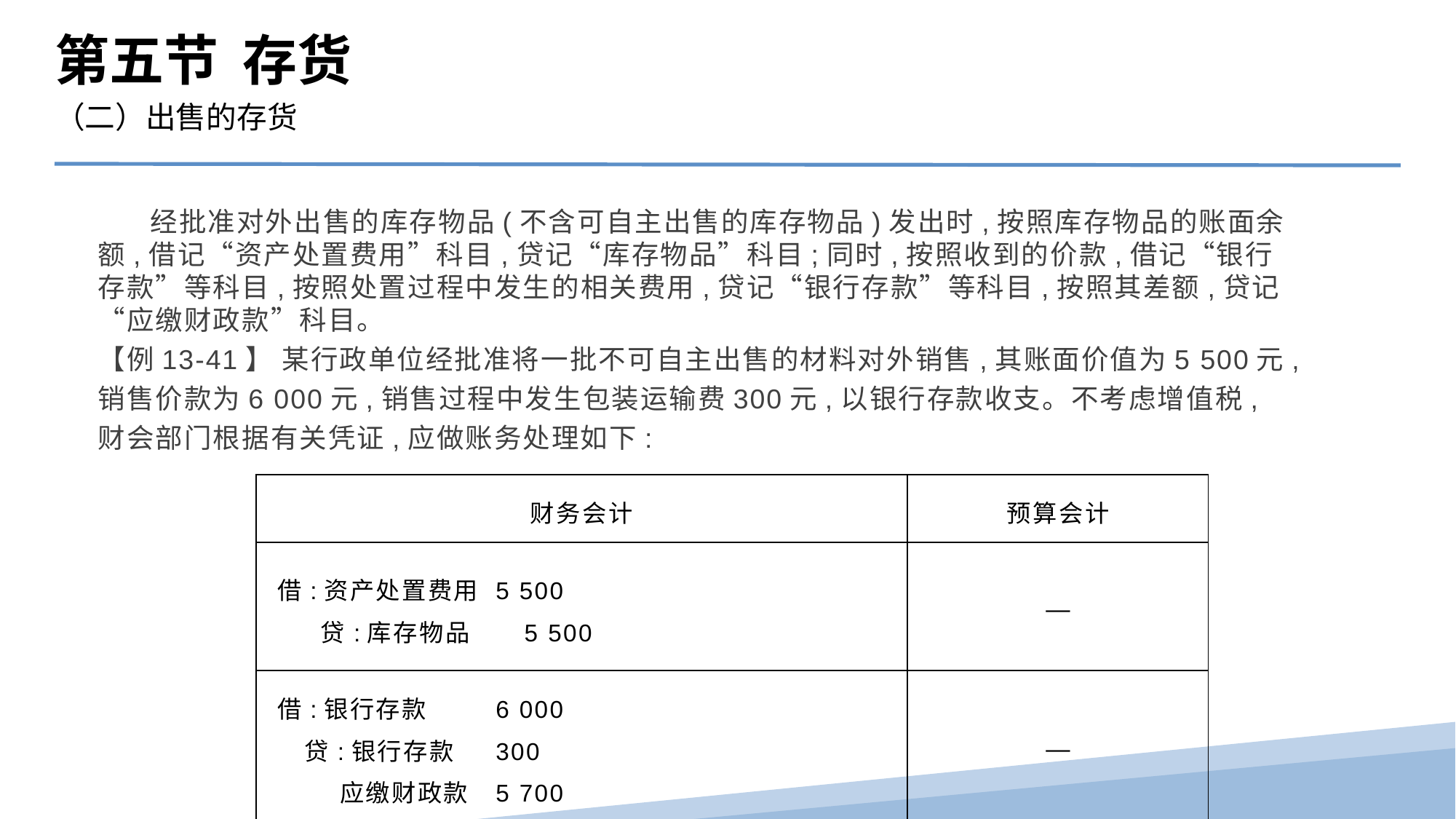

第五节  存货
（二）出售的存货
      经批准对外出售的库存物品(不含可自主出售的库存物品)发出时,按照库存物品的账面余额,借记“资产处置费用”科目,贷记“库存物品”科目;同时,按照收到的价款,借记“银行存款”等科目,按照处置过程中发生的相关费用,贷记“银行存款”等科目,按照其差额,贷记“应缴财政款”科目。
【例13-41】 某行政单位经批准将一批不可自主出售的材料对外销售,其账面价值为5 500元,销售价款为6 000元,销售过程中发生包装运输费300元,以银行存款收支。不考虑增值税,财会部门根据有关凭证,应做账务处理如下:
| 财务会计 | 预算会计 |
| --- | --- |
| 借:资产处置费用 5 500 贷:库存物品 5 500 | — |
| 借:银行存款 6 000 贷:银行存款 300 应缴财政款 5 700 | — |